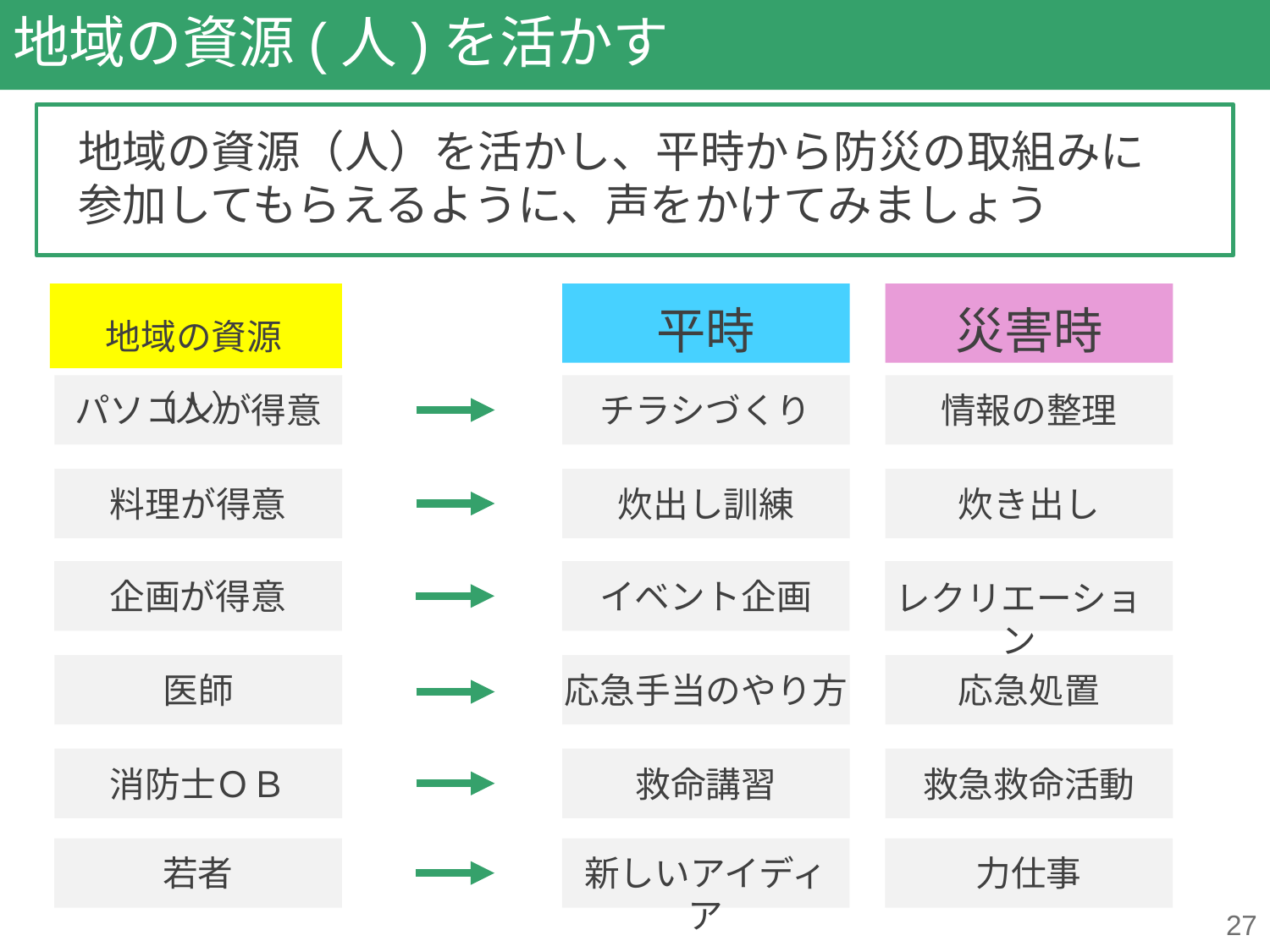

# 地域の資源(人)を活かす
地域の資源（人）を活かし、平時から防災の取組みに
参加してもらえるように、声をかけてみましょう
地域の資源（人）

平時
災害時

パソコンが得意
チラシづくり
情報の整理

料理が得意
炊出し訓練
炊き出し

企画が得意
イベント企画
レクリエーション

医師
応急手当のやり方
応急処置

消防士ＯＢ
救命講習
救急救命活動

若者
新しいアイディア
力仕事
27